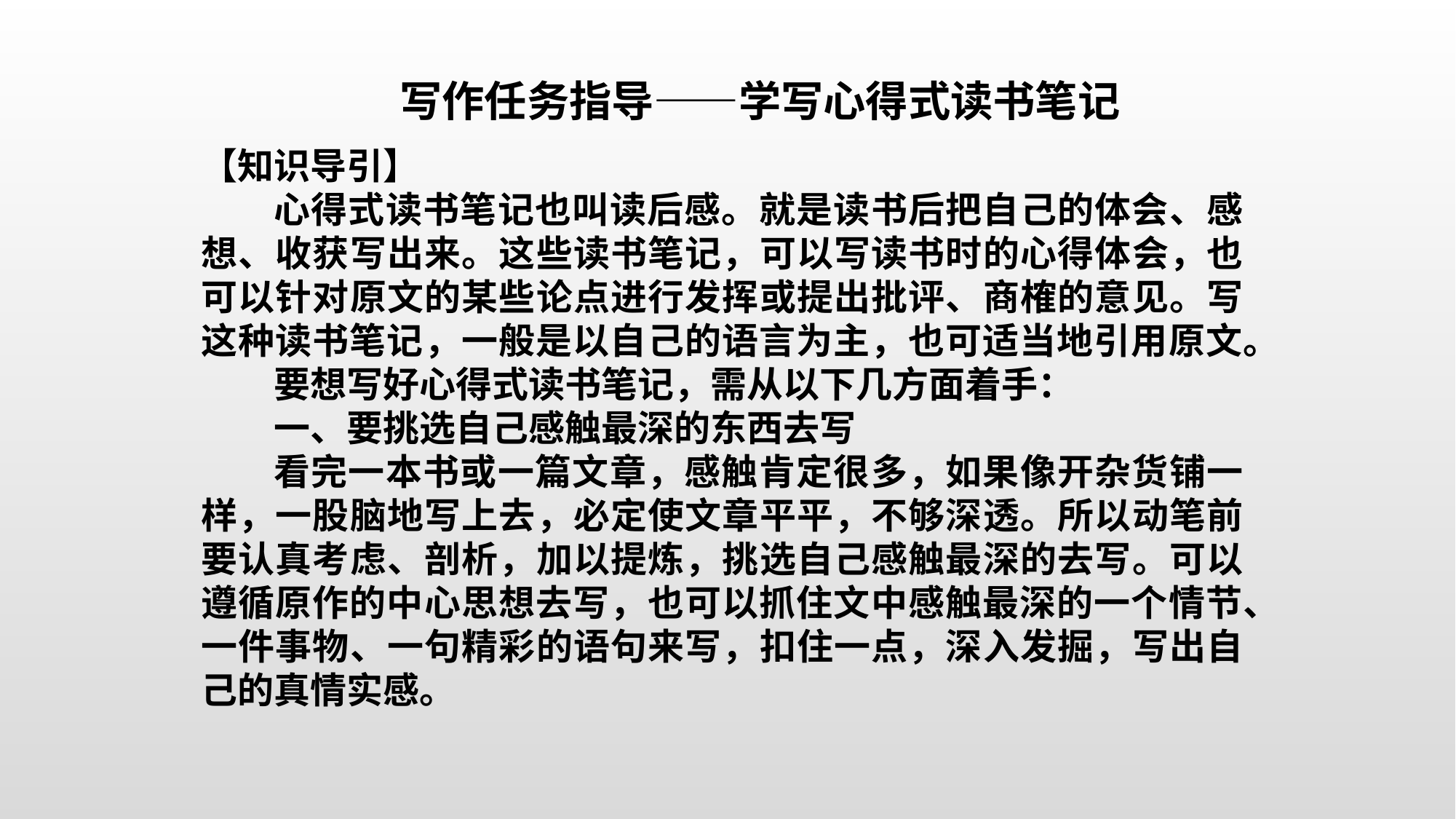

写作任务指导——学写心得式读书笔记
【知识导引】
心得式读书笔记也叫读后感。就是读书后把自己的体会、感想、收获写出来。这些读书笔记，可以写读书时的心得体会，也可以针对原文的某些论点进行发挥或提出批评、商榷的意见。写这种读书笔记，一般是以自己的语言为主，也可适当地引用原文。
要想写好心得式读书笔记，需从以下几方面着手：
一、要挑选自己感触最深的东西去写
看完一本书或一篇文章，感触肯定很多，如果像开杂货铺一样，一股脑地写上去，必定使文章平平，不够深透。所以动笔前要认真考虑、剖析，加以提炼，挑选自己感触最深的去写。可以遵循原作的中心思想去写，也可以抓住文中感触最深的一个情节、一件事物、一句精彩的语句来写，扣住一点，深入发掘，写出自己的真情实感。